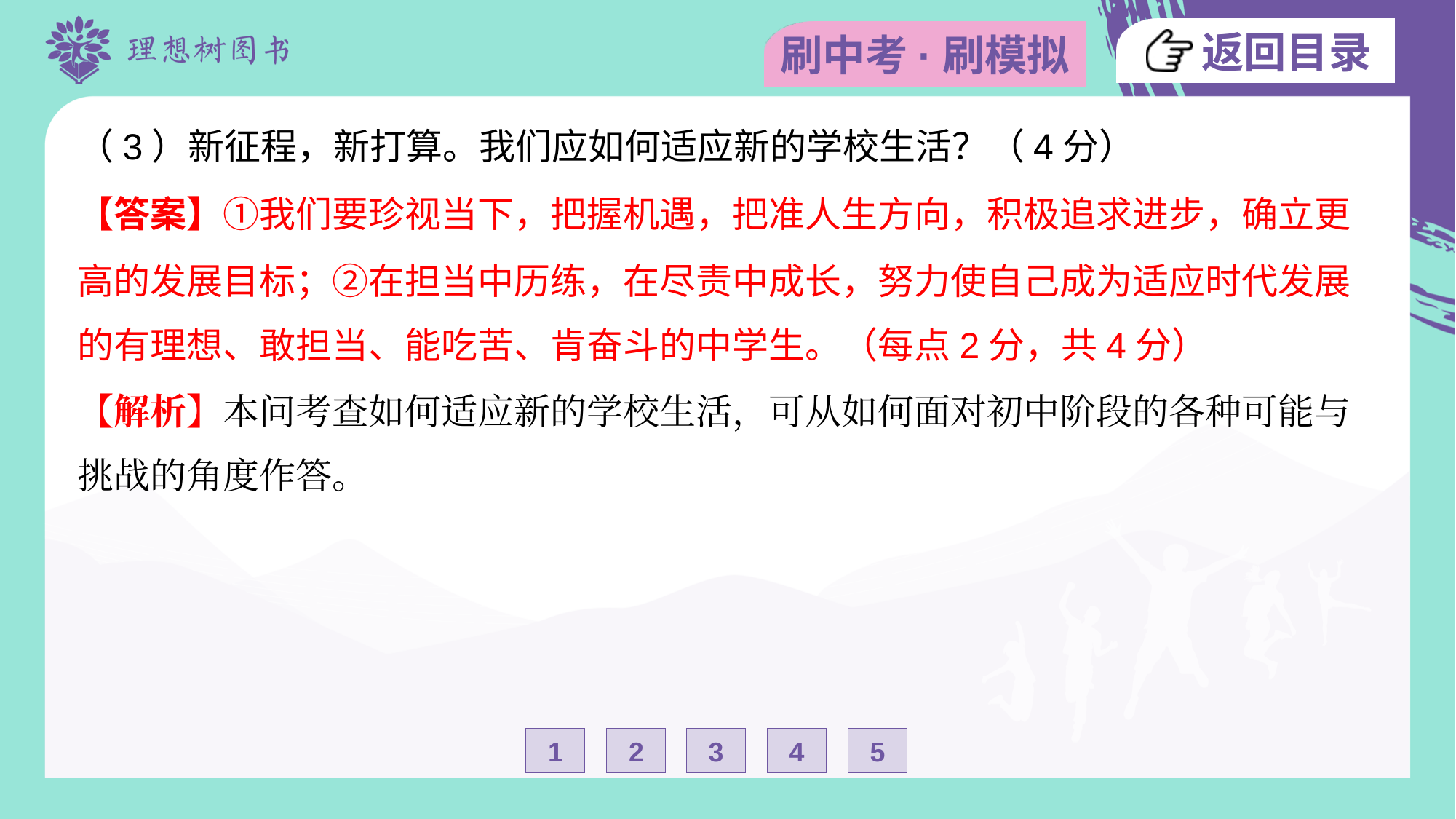

（3）新征程，新打算。我们应如何适应新的学校生活？（4分）
【答案】①我们要珍视当下，把握机遇，把准人生方向，积极追求进步，确立更
高的发展目标；②在担当中历练，在尽责中成长，努力使自己成为适应时代发展
的有理想、敢担当、能吃苦、肯奋斗的中学生。（每点2分，共4分）
【解析】本问考查如何适应新的学校生活，可从如何面对初中阶段的各种可能与
挑战的角度作答。